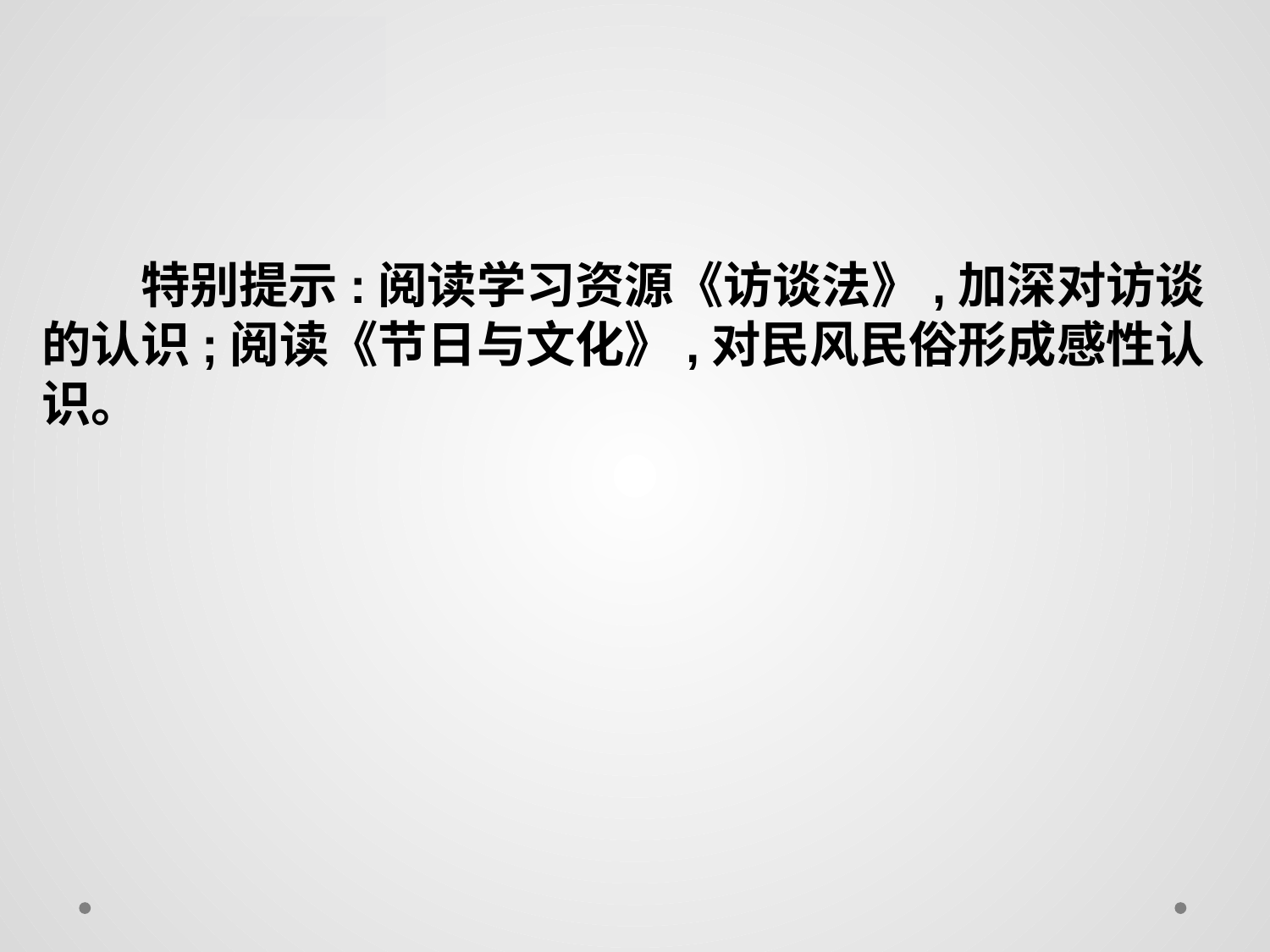

特别提示:阅读学习资源《访谈法》,加深对访谈的认识;阅读《节日与文化》,对民风民俗形成感性认识。